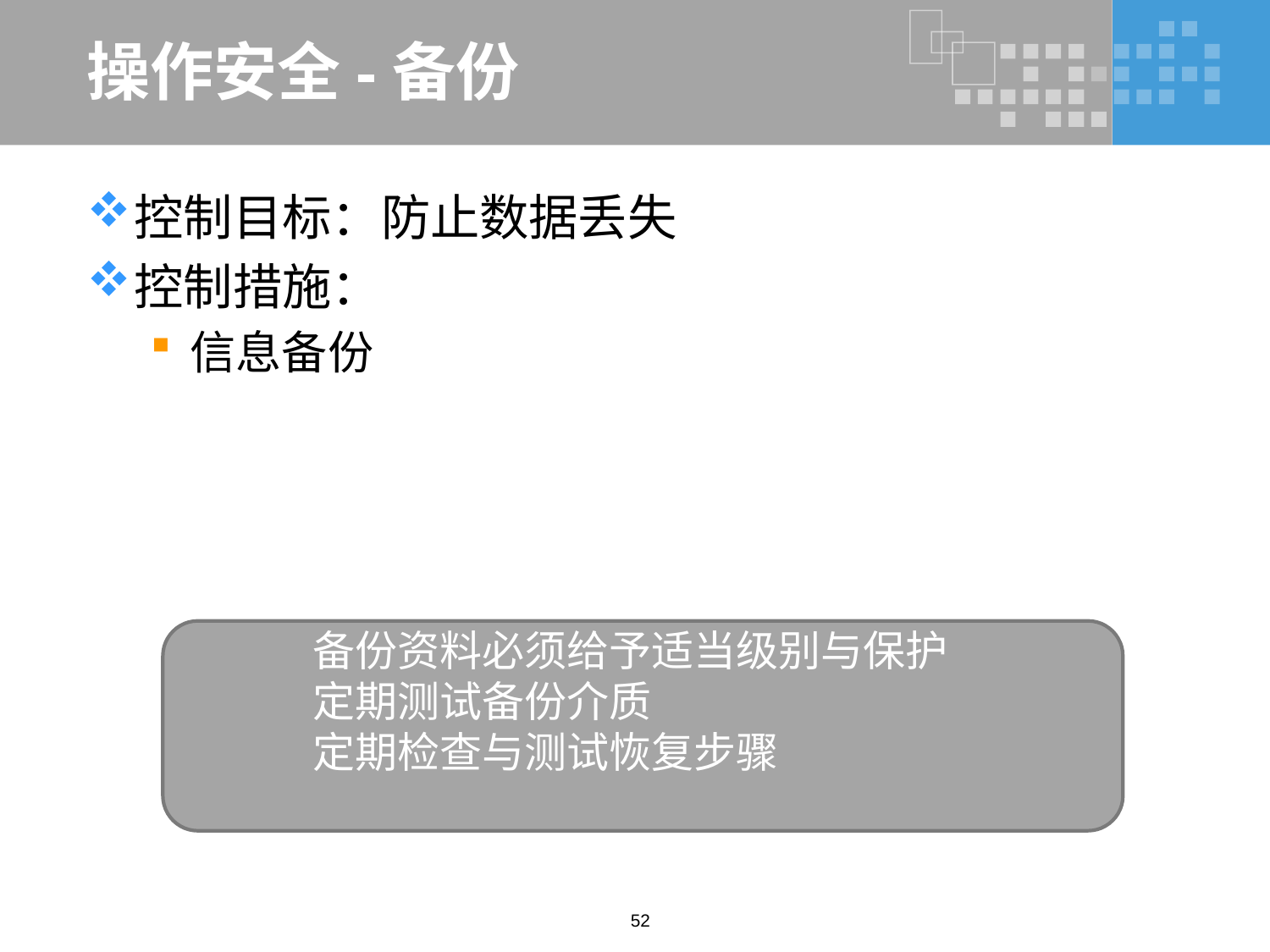

# 操作安全-备份
控制目标：防止数据丢失
控制措施：
信息备份

备份资料必须给予适当级别与保护
定期测试备份介质
定期检查与测试恢复步骤

52